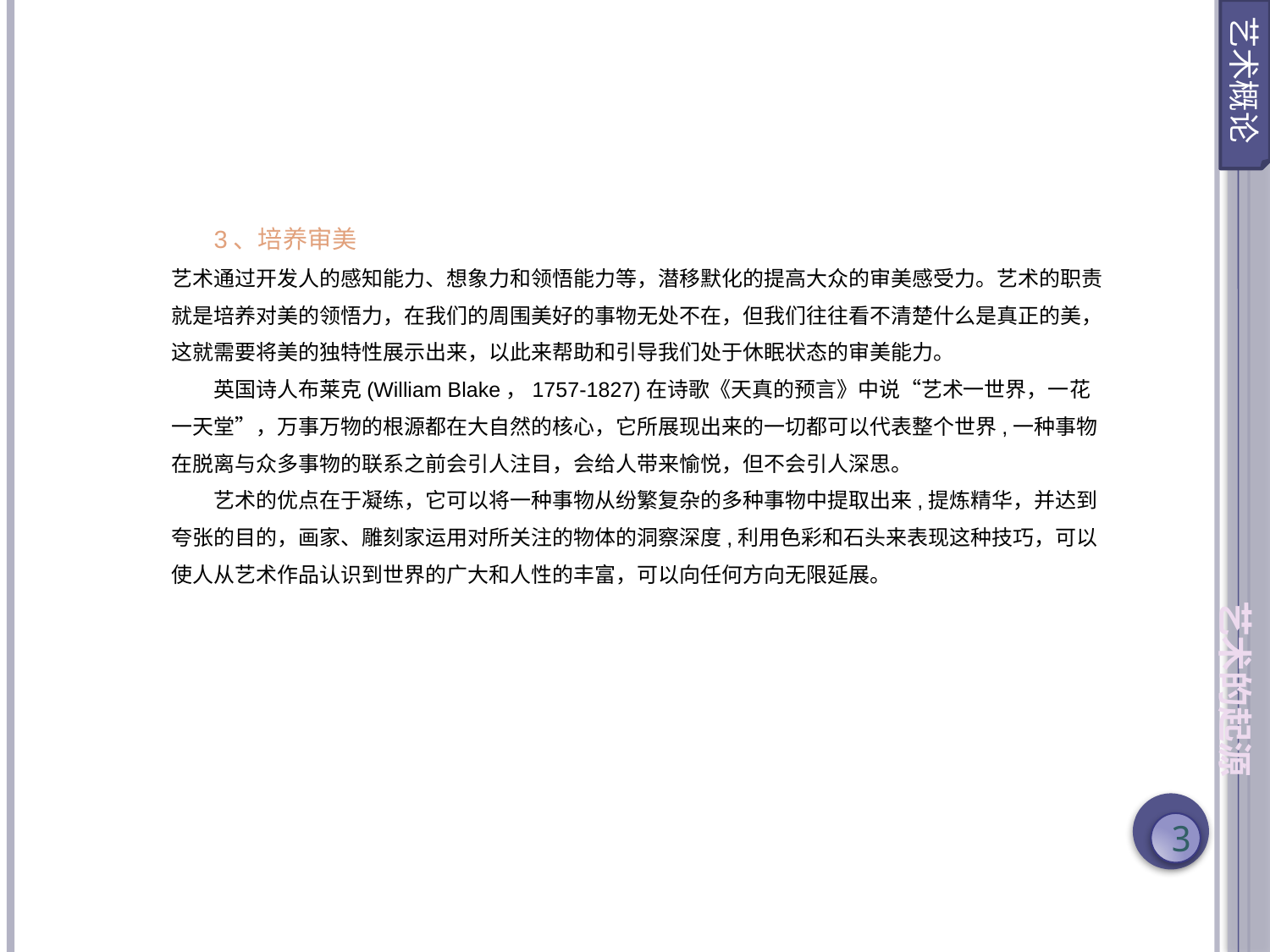

艺术概论
3、培养审美
艺术通过开发人的感知能力、想象力和领悟能力等，潜移默化的提高大众的审美感受力。艺术的职责就是培养对美的领悟力，在我们的周围美好的事物无处不在，但我们往往看不清楚什么是真正的美，这就需要将美的独特性展示出来，以此来帮助和引导我们处于休眠状态的审美能力。
英国诗人布莱克(William Blake，1757-1827)在诗歌《天真的预言》中说“艺术一世界，一花一天堂”，万事万物的根源都在大自然的核心，它所展现出来的一切都可以代表整个世界,一种事物在脱离与众多事物的联系之前会引人注目，会给人带来愉悦，但不会引人深思。
艺术的优点在于凝练，它可以将一种事物从纷繁复杂的多种事物中提取出来,提炼精华，并达到夸张的目的，画家、雕刻家运用对所关注的物体的洞察深度,利用色彩和石头来表现这种技巧，可以使人从艺术作品认识到世界的广大和人性的丰富，可以向任何方向无限延展。
艺术的起源
3